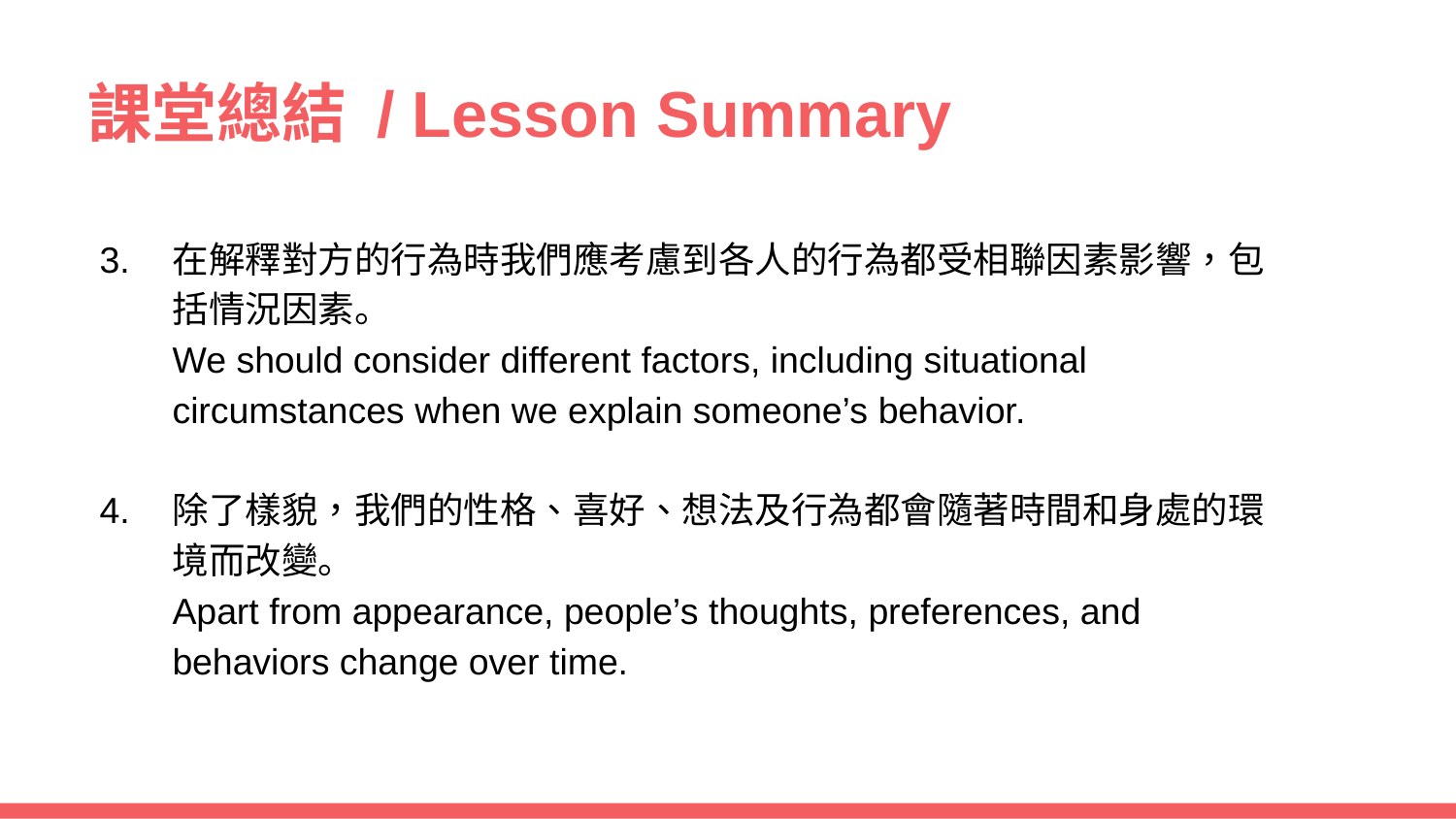

課堂總結 / Lesson Summary
在解釋對方的行為時我們應考慮到各人的行為都受相聯因素影響，包括情況因素。
We should consider different factors, including situational circumstances when we explain someone’s behavior.

除了樣貌，我們的性格、喜好、想法及行為都會隨著時間和身處的環境而改變。
Apart from appearance, people’s thoughts, preferences, and behaviors change over time.